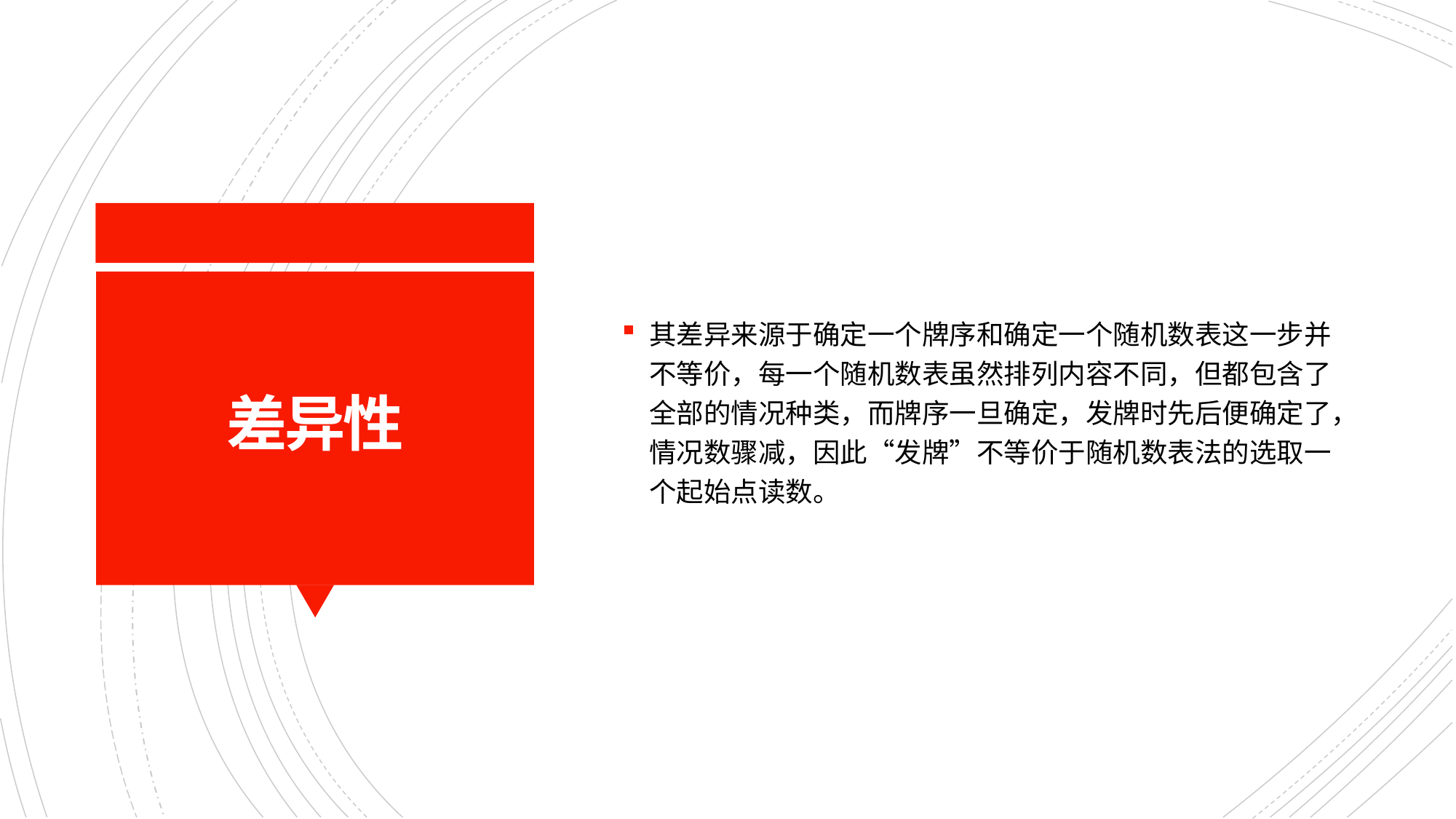

其差异来源于确定一个牌序和确定一个随机数表这一步并不等价，每一个随机数表虽然排列内容不同，但都包含了全部的情况种类，而牌序一旦确定，发牌时先后便确定了，情况数骤减，因此“发牌”不等价于随机数表法的选取一个起始点读数。
# 差异性